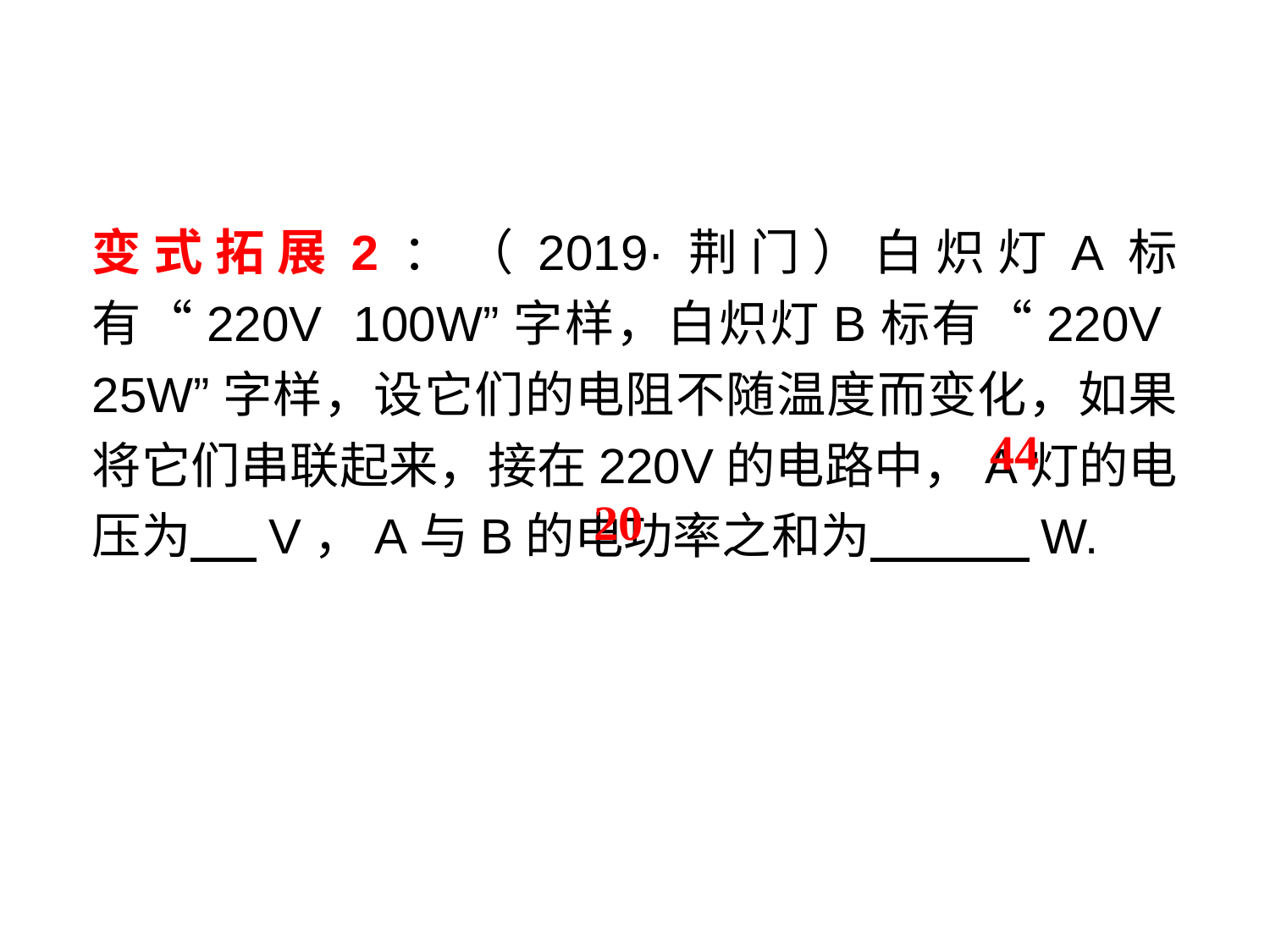

变式拓展2：（2019·荆门）白炽灯A标有“220V  100W”字样，白炽灯B标有“220V  25W”字样，设它们的电阻不随温度而变化，如果将它们串联起来，接在220V的电路中，A灯的电压为      V，A与B的电功率之和为 　　　W.
44
20